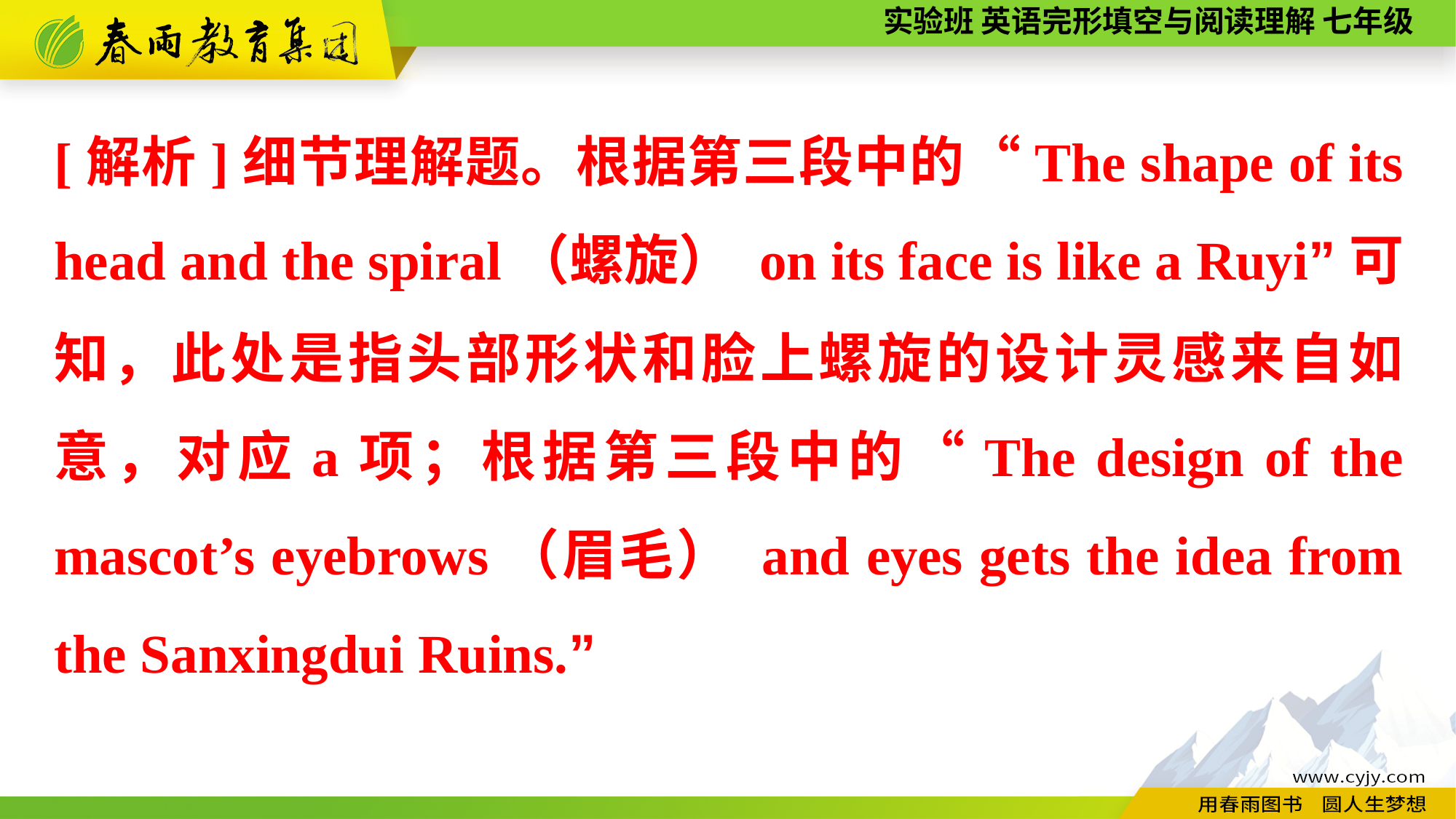

[解析]细节理解题。根据第三段中的“The shape of its head and the spiral（螺旋） on its face is like a Ruyi”可知，此处是指头部形状和脸上螺旋的设计灵感来自如意，对应a项；根据第三段中的“The design of the mascot’s eyebrows（眉毛） and eyes gets the idea from the Sanxingdui Ruins.”